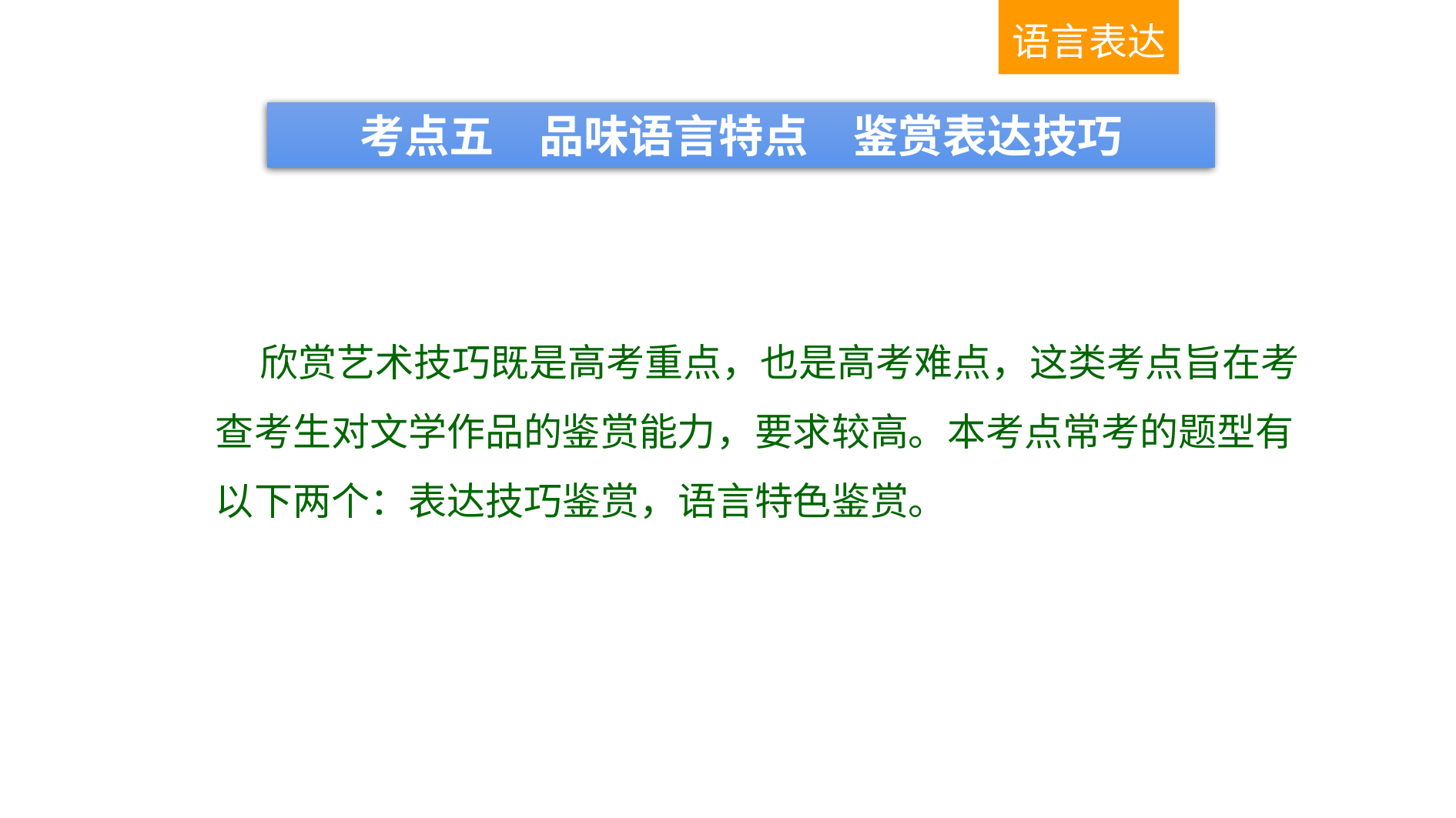

语言表达
考点五　品味语言特点　鉴赏表达技巧
    欣赏艺术技巧既是高考重点，也是高考难点，这类考点旨在考查考生对文学作品的鉴赏能力，要求较高。本考点常考的题型有以下两个：表达技巧鉴赏，语言特色鉴赏。